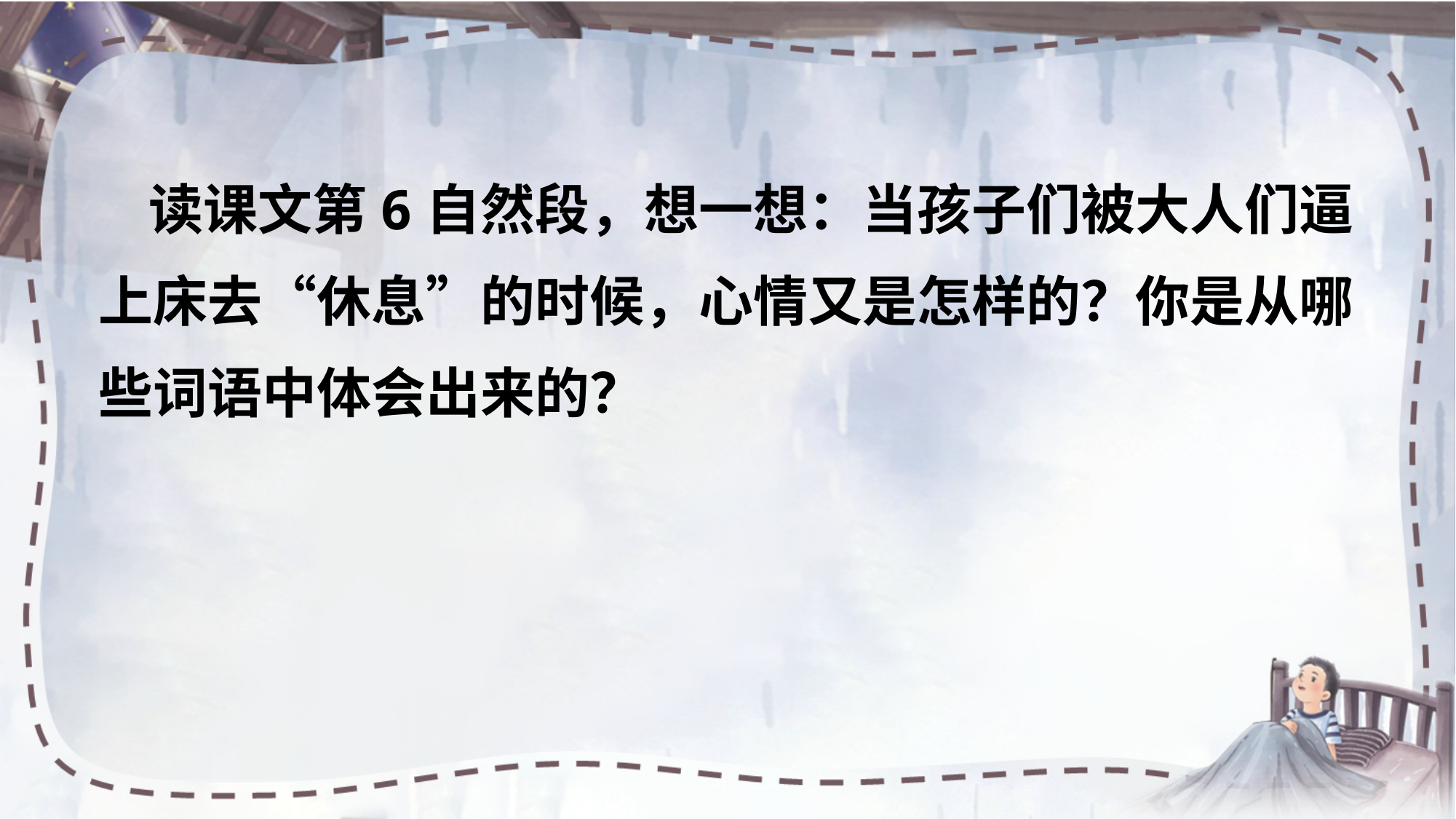

读课文第6自然段，想一想：当孩子们被大人们逼上床去“休息”的时候，心情又是怎样的？你是从哪些词语中体会出来的？